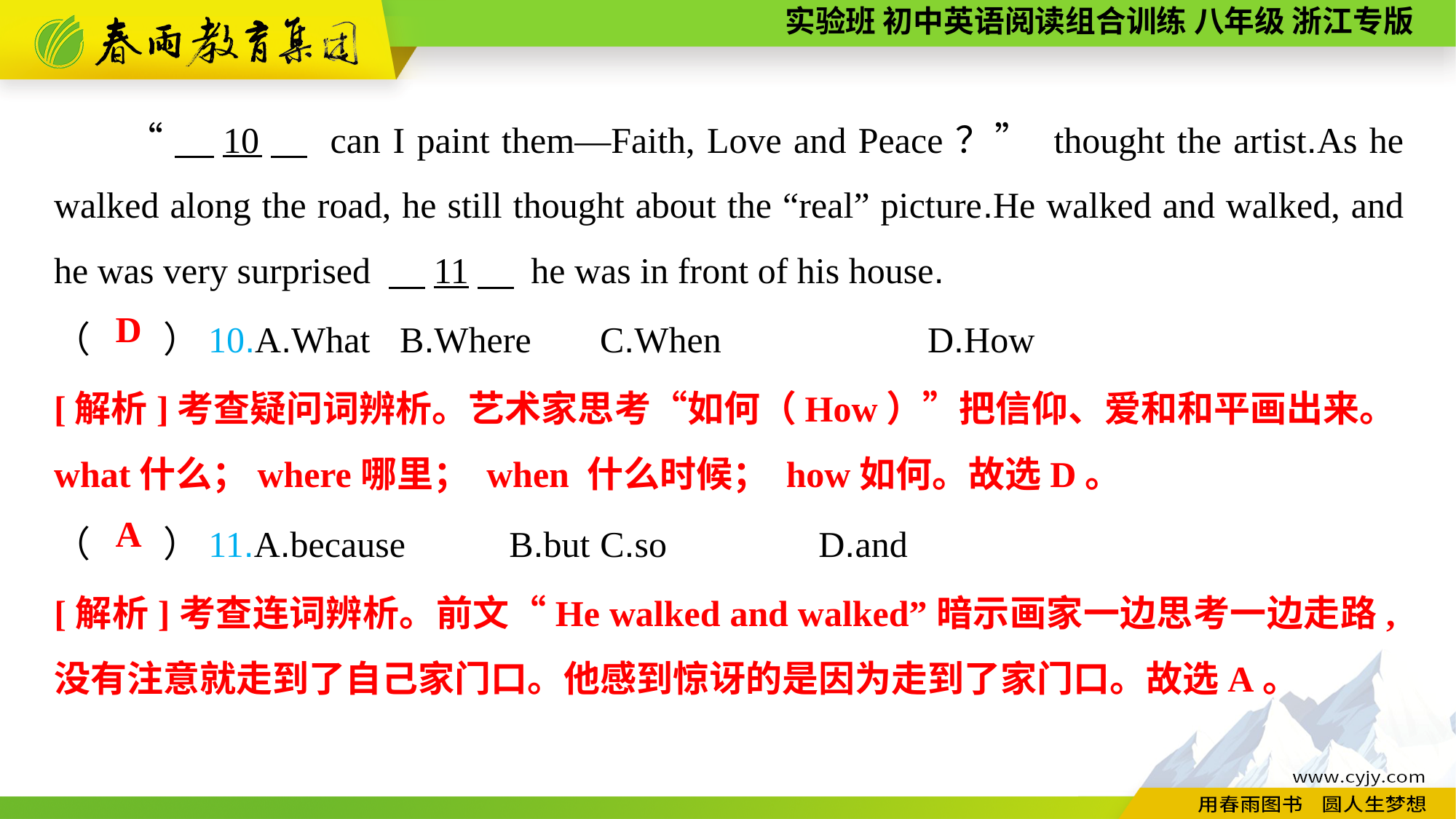

“　10　 can I paint them—Faith, Love and Peace？” thought the artist.As he walked along the road, he still thought about the “real” picture.He walked and walked, and he was very surprised 　11　 he was in front of his house.
（　　）10.A.What	  B.Where	C.When		D.How
D
[解析]考查疑问词辨析。艺术家思考“如何（How）”把信仰、爱和和平画出来。what什么；where哪里； when 什么时候； how如何。故选D。
（　　）11.A.because	  B.but	C.so		D.and
A
[解析]考查连词辨析。前文“He walked and walked”暗示画家一边思考一边走路,没有注意就走到了自己家门口。他感到惊讶的是因为走到了家门口。故选A。